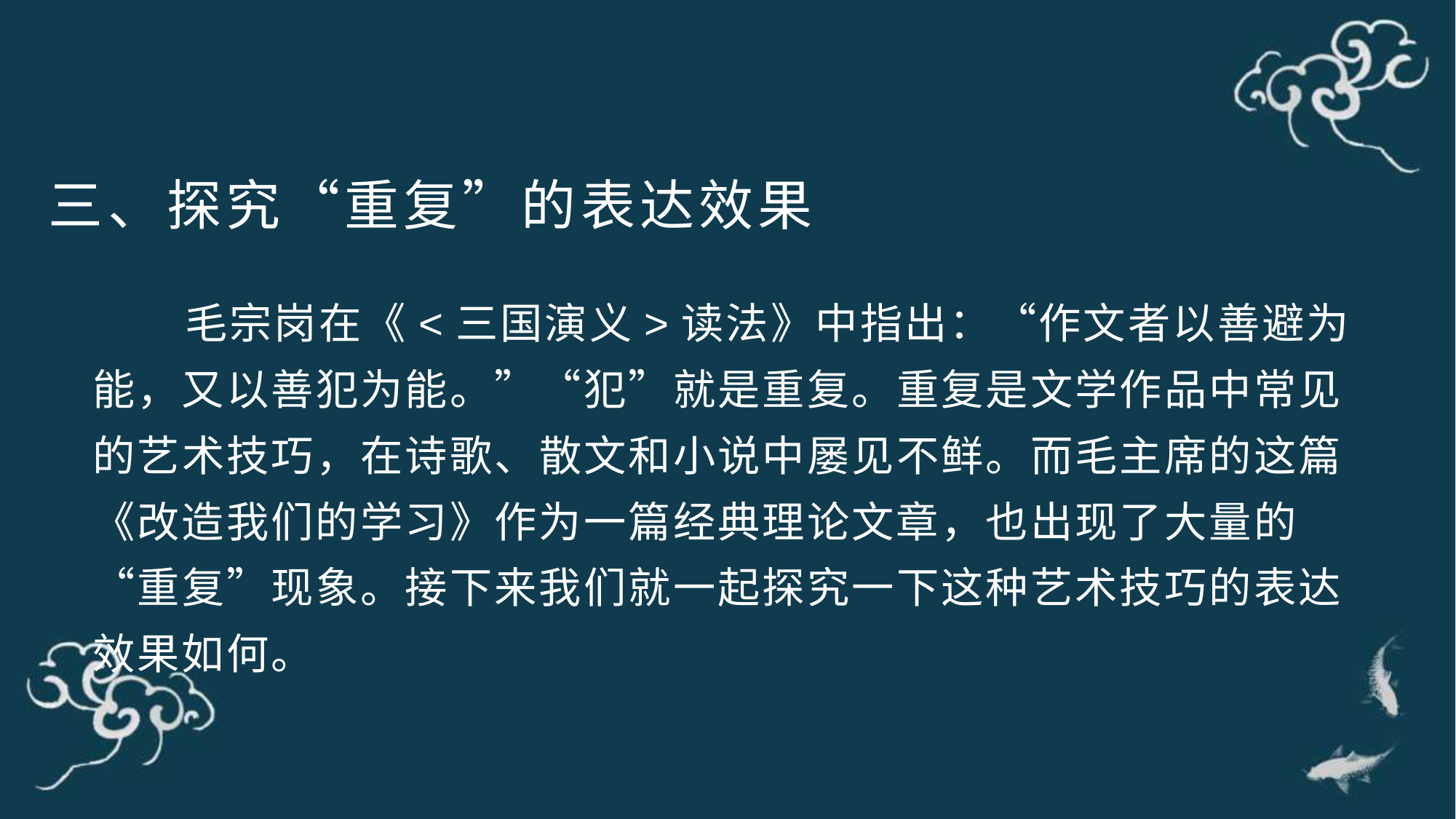

# 三、探究“重复”的表达效果
       毛宗岗在《<三国演义>读法》中指出：“作文者以善避为能，又以善犯为能。”“犯”就是重复。重复是文学作品中常见的艺术技巧，在诗歌、散文和小说中屡见不鲜。而毛主席的这篇《改造我们的学习》作为一篇经典理论文章，也出现了大量的“重复”现象。接下来我们就一起探究一下这种艺术技巧的表达效果如何。